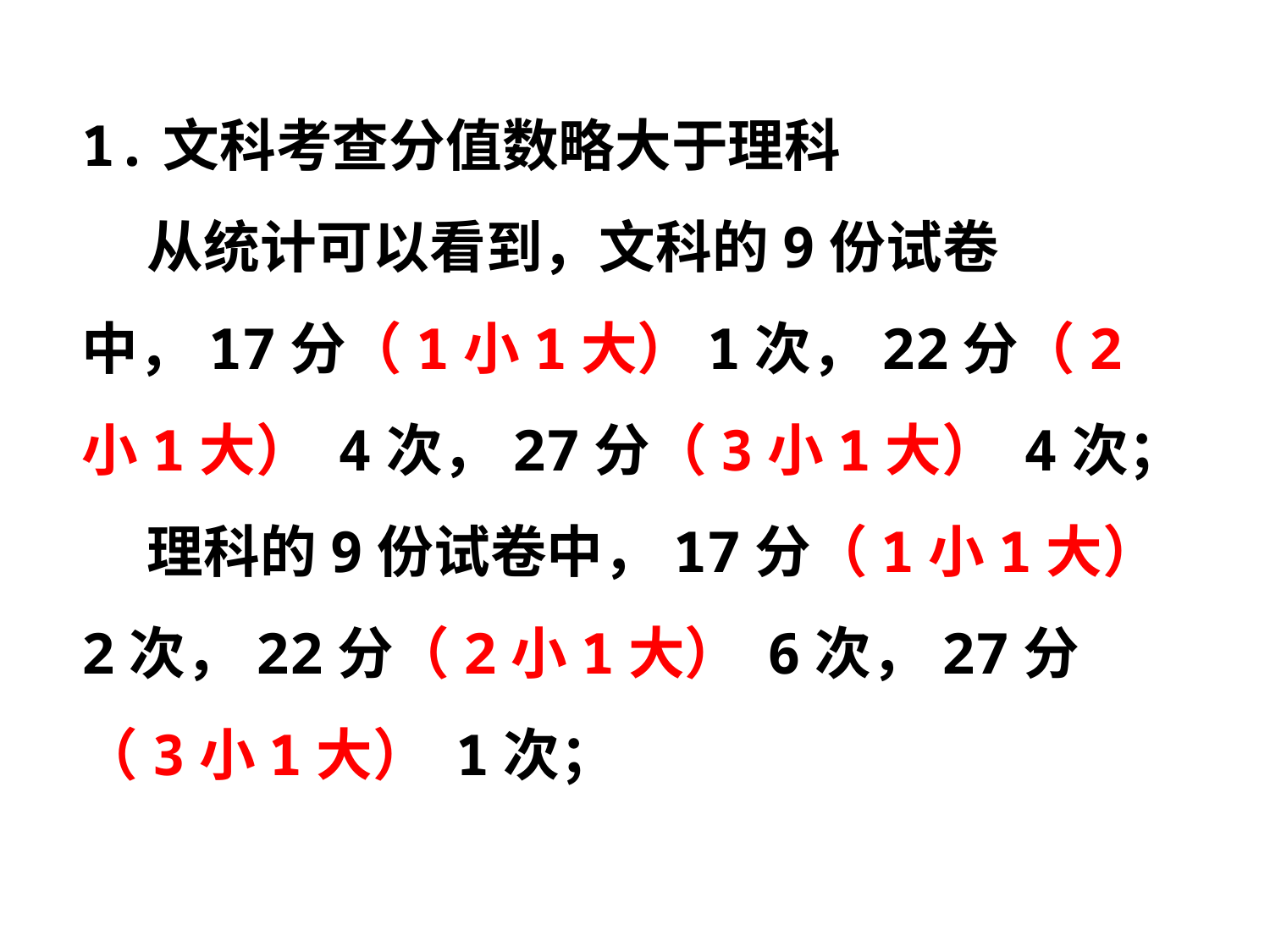

1.文科考查分值数略大于理科
    从统计可以看到，文科的9份试卷中，17分（1小1大）1次，22分（2小1大） 4次，27分（3小1大） 4次；
    理科的9份试卷中，17分（1小1大）2次，22分（2小1大） 6次，27分（3小1大） 1次；